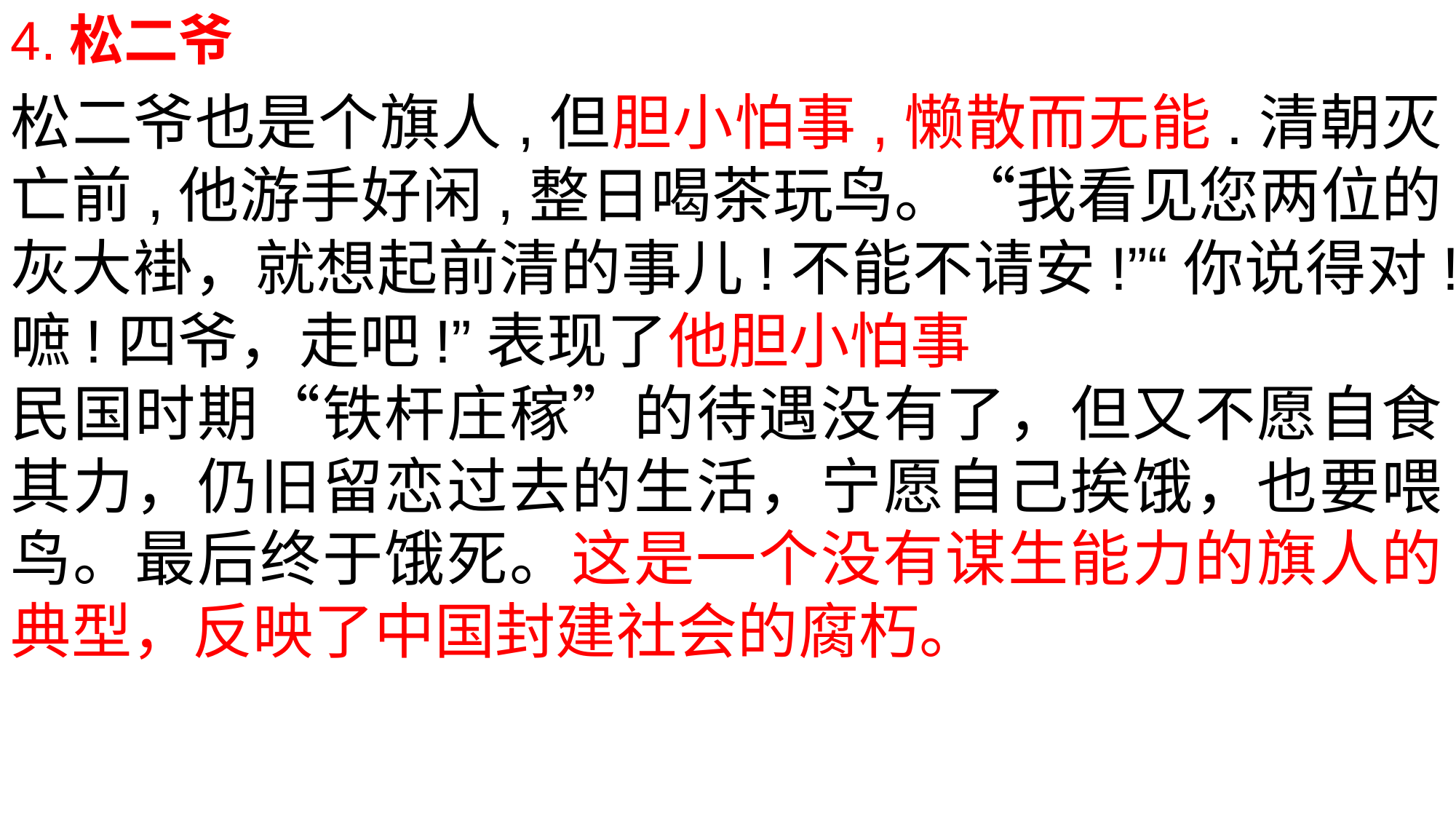

4.松二爷
松二爷也是个旗人,但胆小怕事,懒散而无能.清朝灭亡前,他游手好闲,整日喝茶玩鸟。“我看见您两位的灰大褂，就想起前清的事儿!不能不请安!”“你说得对!嗻!四爷，走吧!”表现了他胆小怕事
民国时期“铁杆庄稼”的待遇没有了，但又不愿自食其力，仍旧留恋过去的生活，宁愿自己挨饿，也要喂鸟。最后终于饿死。这是一个没有谋生能力的旗人的典型，反映了中国封建社会的腐朽。